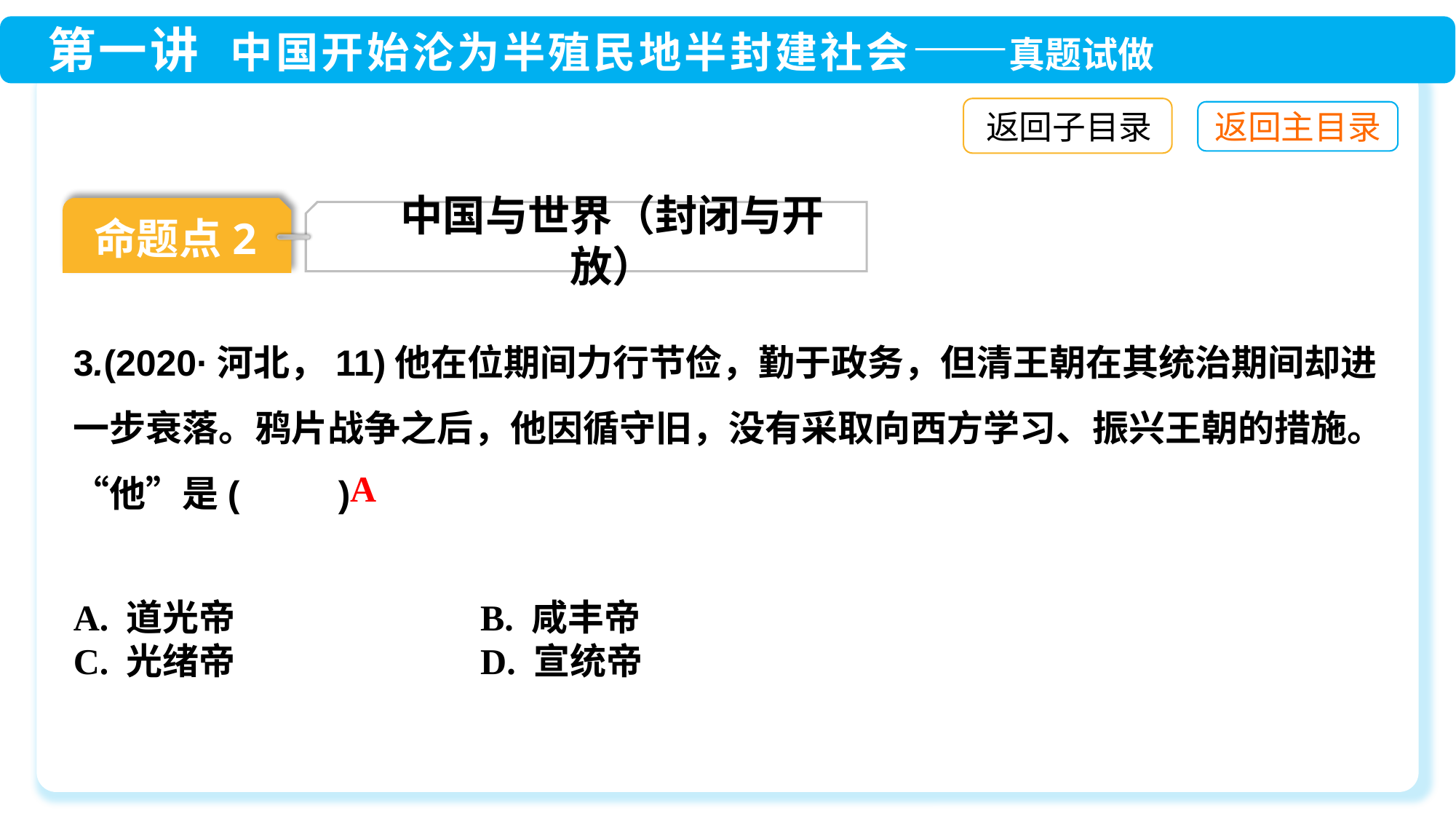

返回子目录

命题点2
中国与世界（封闭与开放）

3.(2020·河北，11)他在位期间力行节俭，勤于政务，但清王朝在其统治期间却进一步衰落。鸦片战争之后，他因循守旧，没有采取向西方学习、振兴王朝的措施。“他”是(　 　)
A
A. 道光帝	                      B. 咸丰帝
C. 光绪帝	                      D. 宣统帝